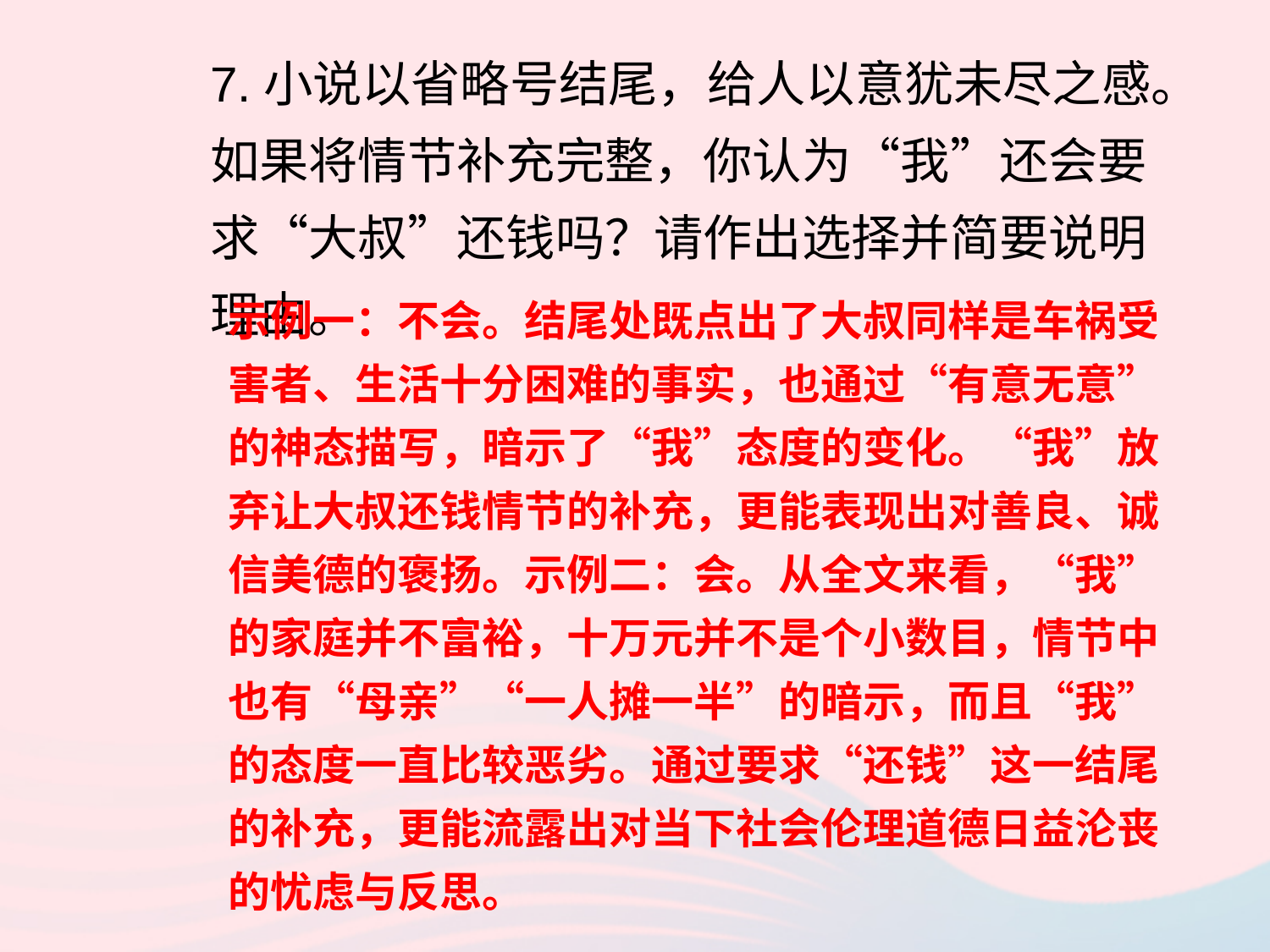

7.小说以省略号结尾，给人以意犹未尽之感。如果将情节补充完整，你认为“我”还会要求“大叔”还钱吗？请作出选择并简要说明理由。
示例一：不会。结尾处既点出了大叔同样是车祸受害者、生活十分困难的事实，也通过“有意无意”的神态描写，暗示了“我”态度的变化。“我”放弃让大叔还钱情节的补充，更能表现出对善良、诚信美德的褒扬。示例二：会。从全文来看，“我”的家庭并不富裕，十万元并不是个小数目，情节中也有“母亲”“一人摊一半”的暗示，而且“我”的态度一直比较恶劣。通过要求“还钱”这一结尾的补充，更能流露出对当下社会伦理道德日益沦丧的忧虑与反思。